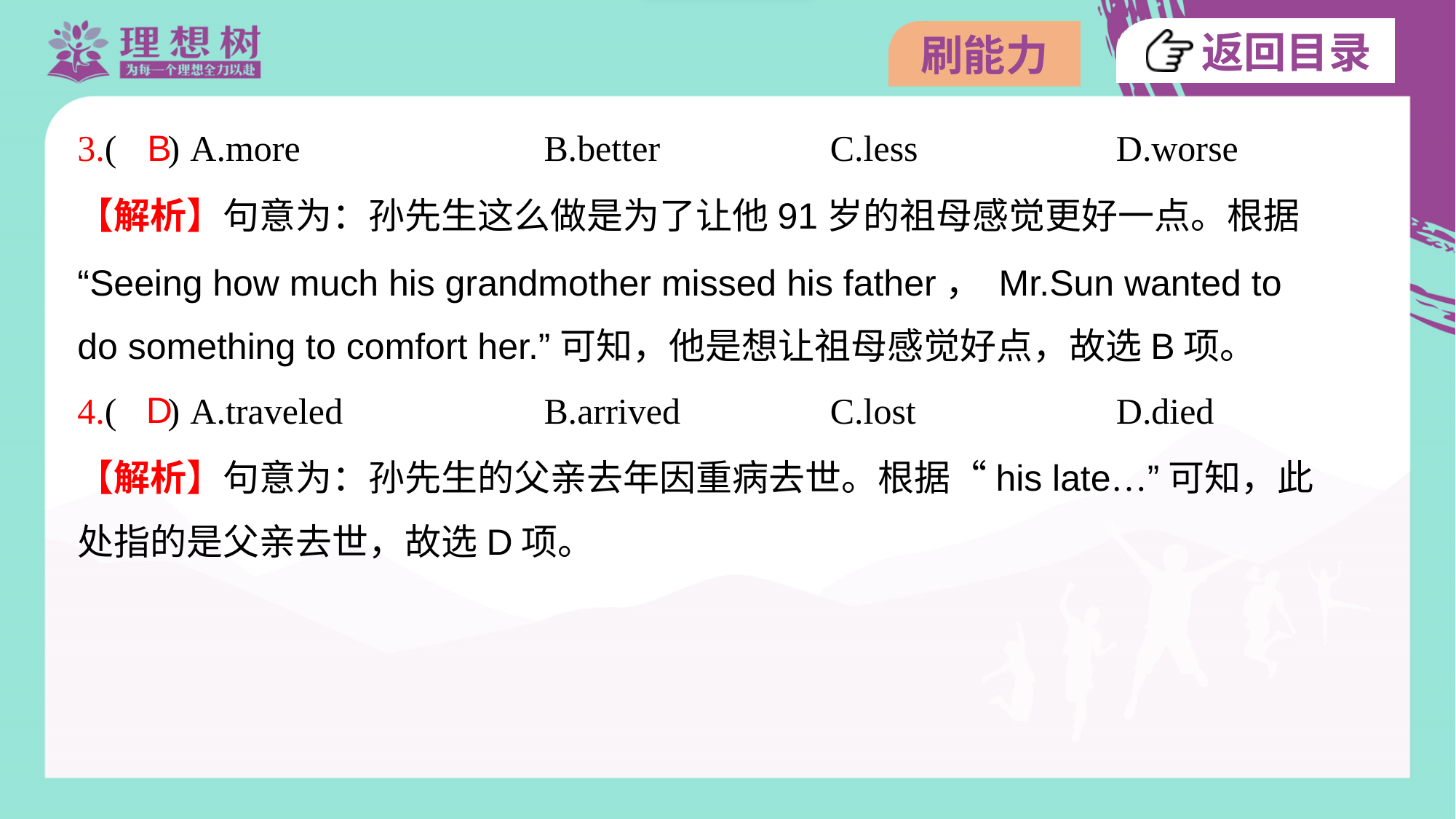

B
3.(     ) A.more	B.better	C.less	D.worse
【解析】句意为：孙先生这么做是为了让他91岁的祖母感觉更好一点。根据
“Seeing how much his grandmother missed his father， Mr.Sun wanted to
do something to comfort her.”可知，他是想让祖母感觉好点，故选B项。
D
4.(     ) A.traveled	B.arrived	C.lost	D.died
【解析】句意为：孙先生的父亲去年因重病去世。根据“his late…”可知，此
处指的是父亲去世，故选D项。